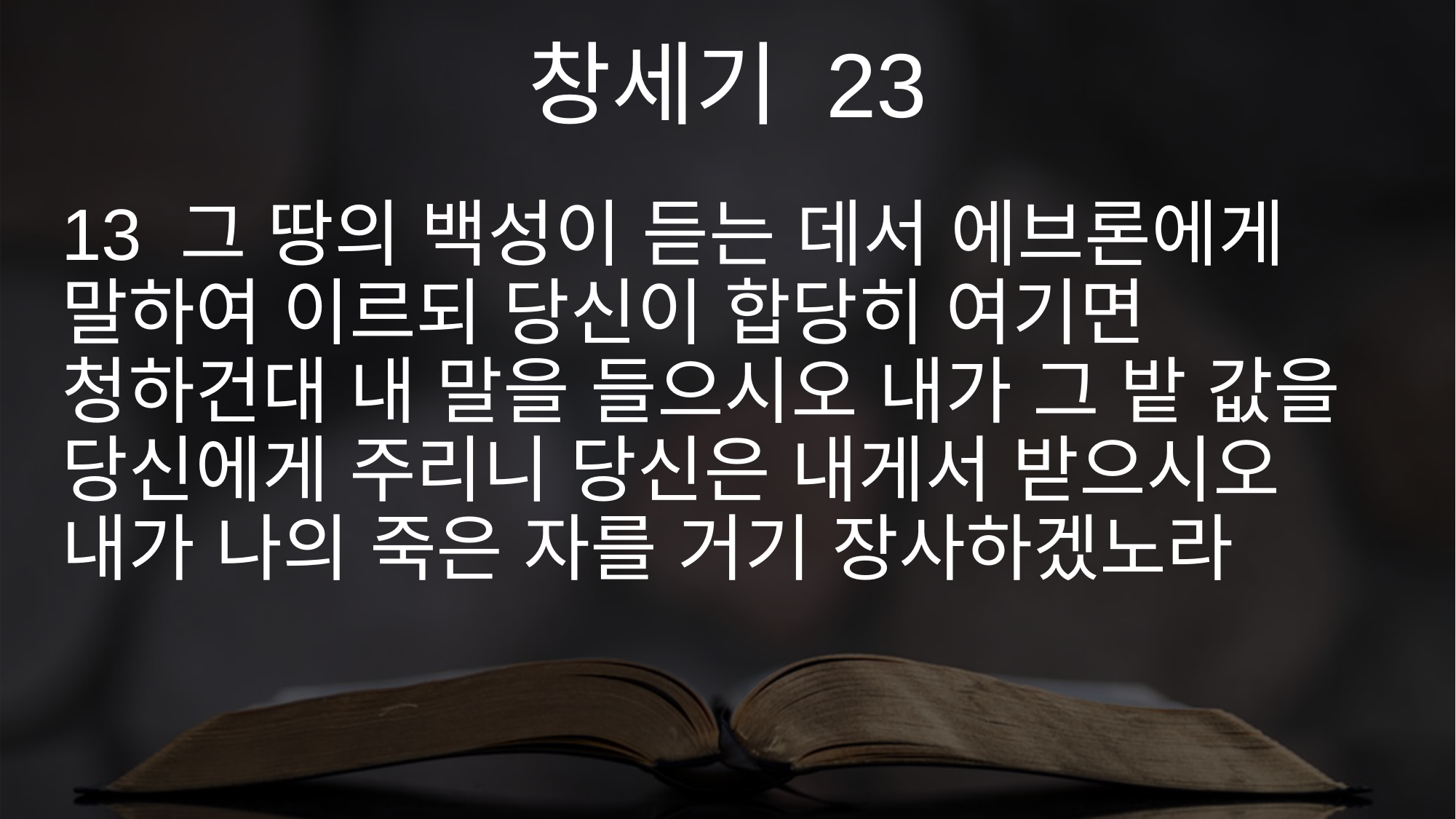

창세기 23
13 그 땅의 백성이 듣는 데서 에브론에게 말하여 이르되 당신이 합당히 여기면 청하건대 내 말을 들으시오 내가 그 밭 값을 당신에게 주리니 당신은 내게서 받으시오 내가 나의 죽은 자를 거기 장사하겠노라